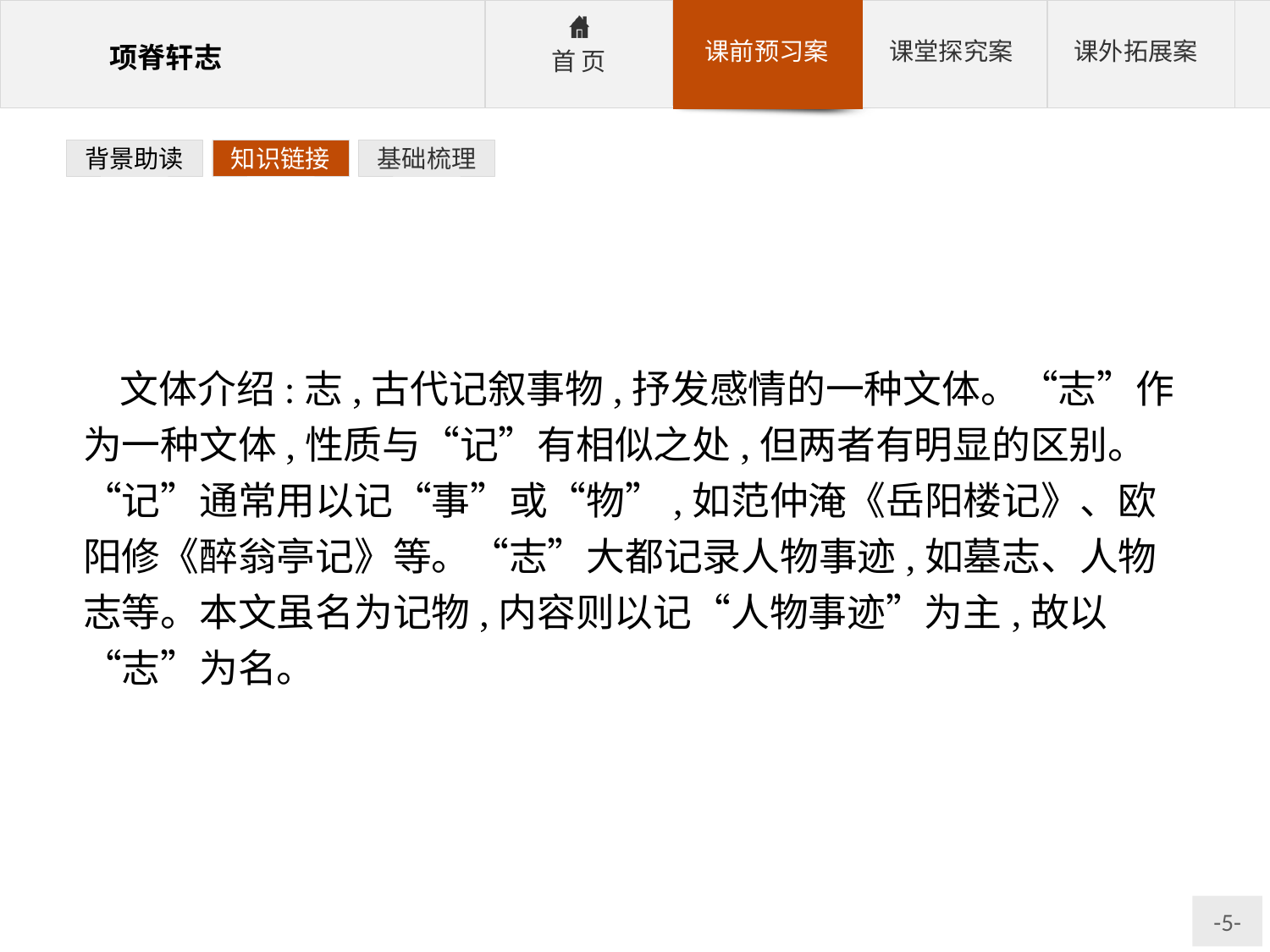

背景助读
知识链接
基础梳理
文体介绍:志,古代记叙事物,抒发感情的一种文体。“志”作为一种文体,性质与“记”有相似之处,但两者有明显的区别。“记”通常用以记“事”或“物”,如范仲淹《岳阳楼记》、欧阳修《醉翁亭记》等。“志”大都记录人物事迹,如墓志、人物志等。本文虽名为记物,内容则以记“人物事迹”为主,故以“志”为名。